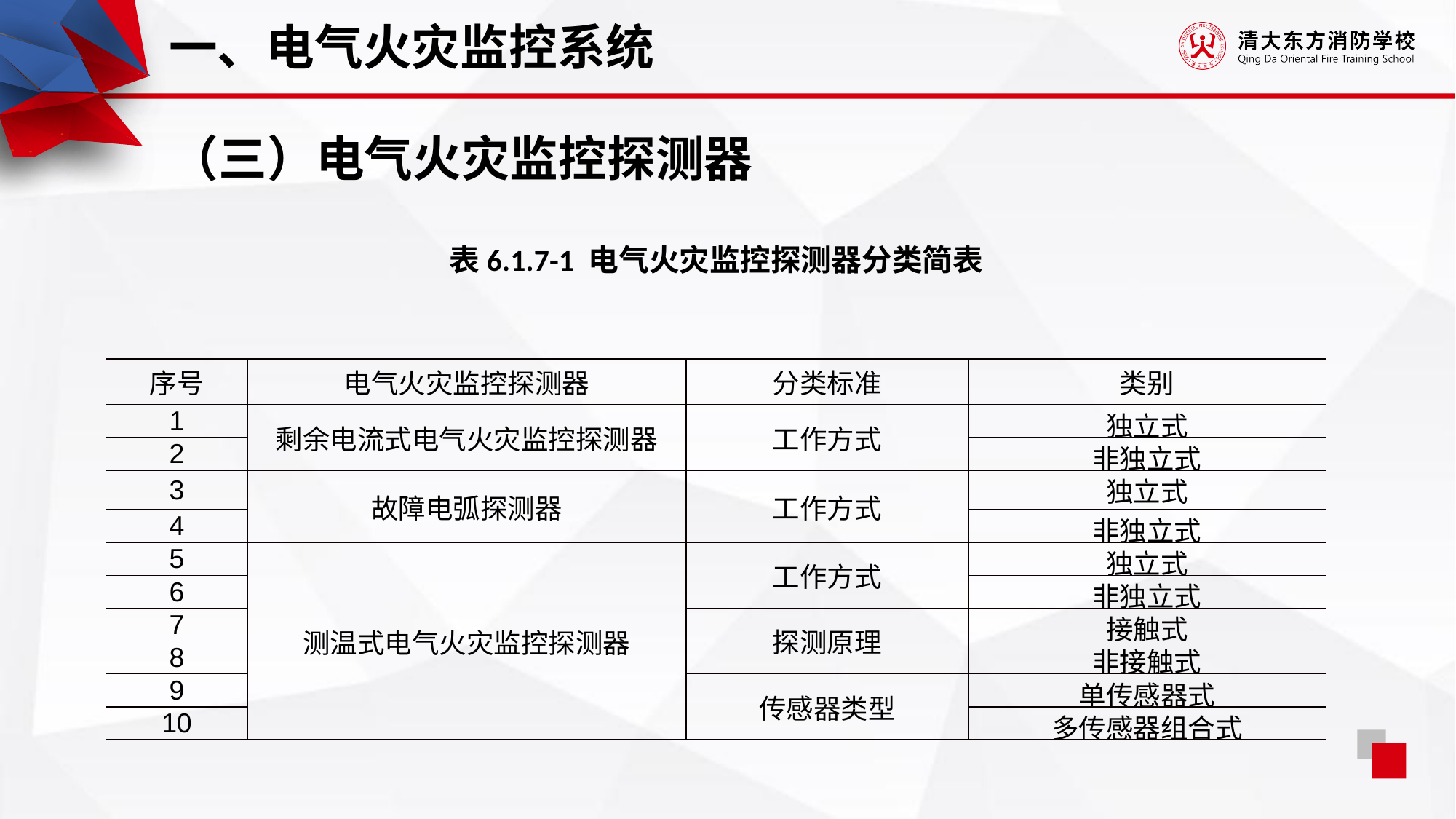

一、电气火灾监控系统

（三）电气火灾监控探测器
表6.1.7-1 电气火灾监控探测器分类简表
| 序号 | 电气火灾监控探测器 | 分类标准 | 类别 |
| --- | --- | --- | --- |
| 1 | 剩余电流式电气火灾监控探测器 | 工作方式 | 独立式 |
| 2 |  |  | 非独立式 |
| 3 | 故障电弧探测器 | 工作方式 | 独立式 |
| 4 |  |  | 非独立式 |
| 5 | 测温式电气火灾监控探测器 | 工作方式 | 独立式 |
| 6 |  |  | 非独立式 |
| 7 |  | 探测原理 | 接触式 |
| 8 |  |  | 非接触式 |
| 9 |  | 传感器类型 | 单传感器式 |
| 10 |  |  | 多传感器组合式 |